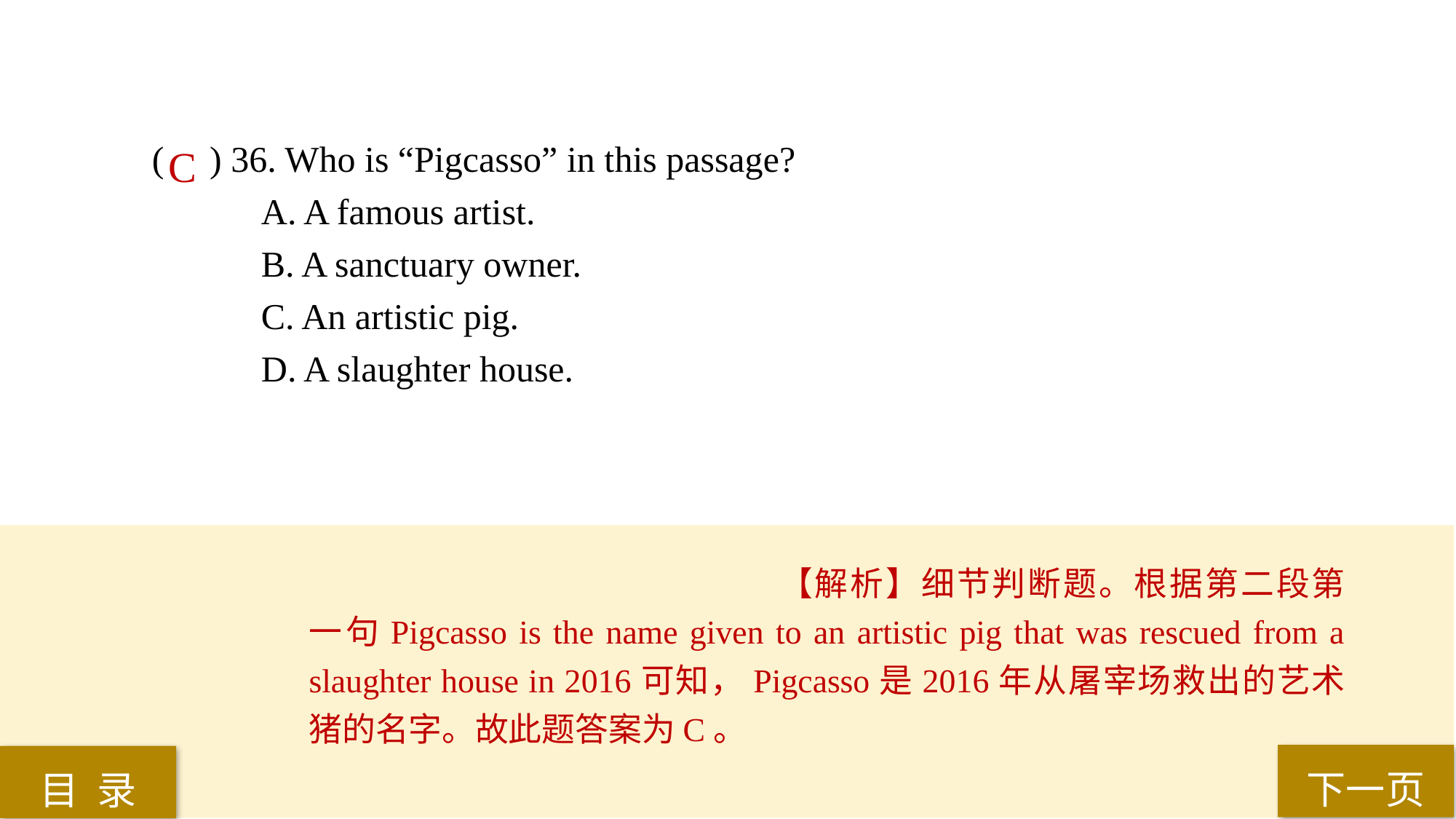

(     ) 36. Who is “Pigcasso” in this passage?
A. A famous artist.
B. A sanctuary owner.
C. An artistic pig.
D. A slaughter house.
C
【解析】细节判断题。根据第二段第一句Pigcasso is the name given to an artistic pig that was rescued from a slaughter house in 2016可知，Pigcasso是2016年从屠宰场救出的艺术猪的名字。故此题答案为C。